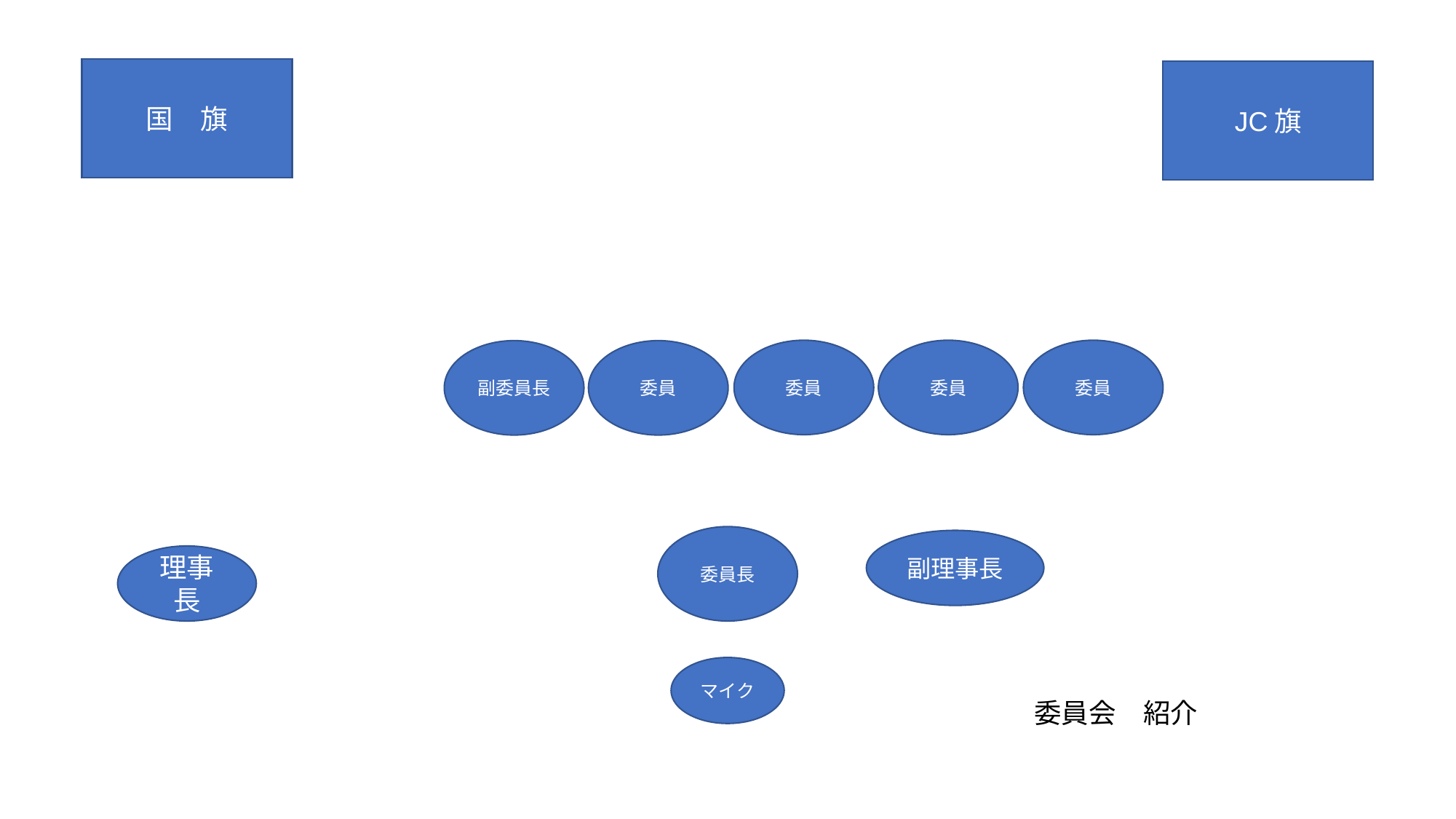

国　旗
JC旗
委員
委員
委員
副委員長
委員
委員長
副理事長
理事長
マイク
委員会　紹介